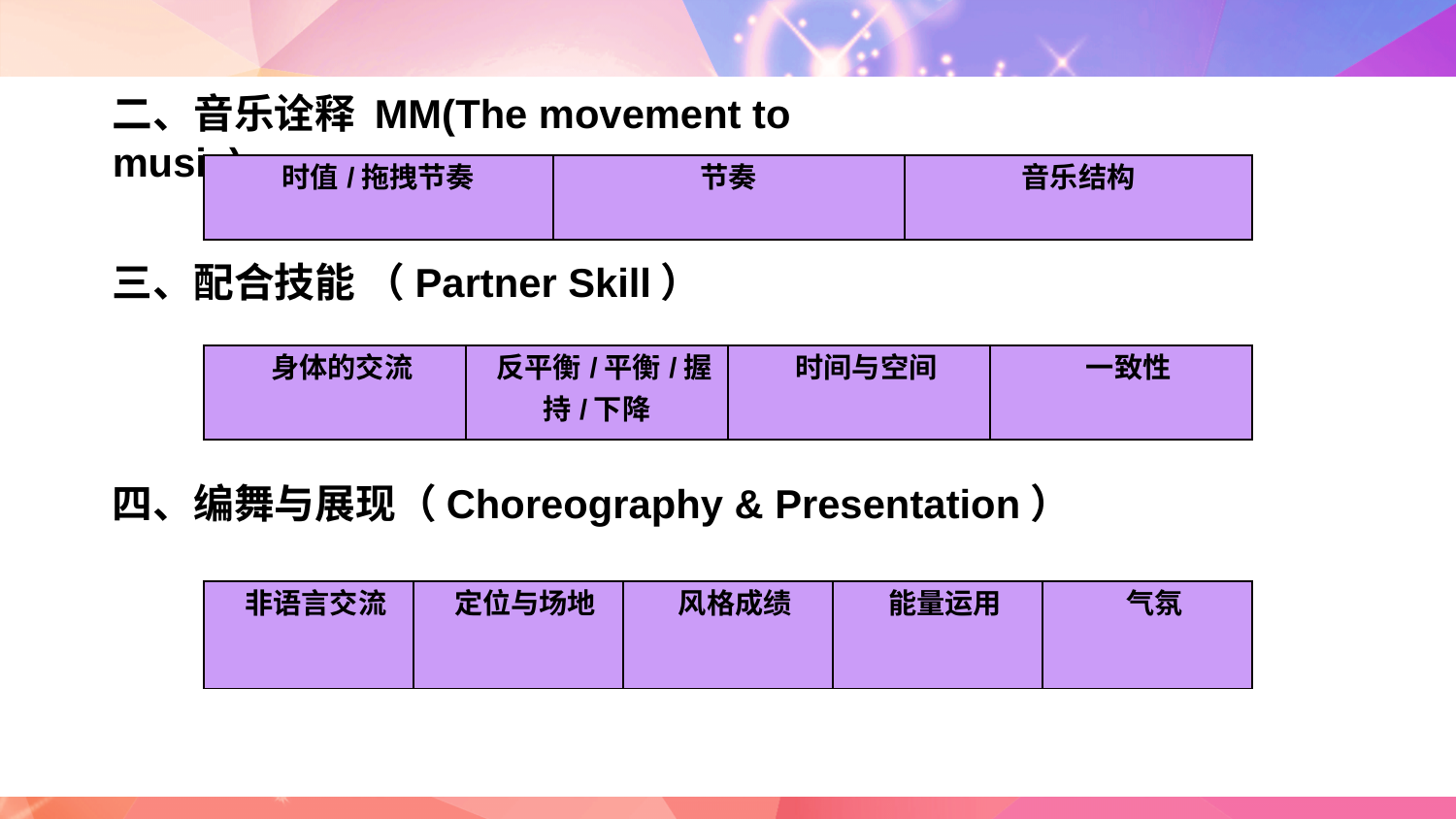

二、音乐诠释 MM(The movement to music)
| 时值/拖拽节奏 | 节奏 | 音乐结构 |
| --- | --- | --- |
三、配合技能 （Partner Skill）
| 身体的交流 | 反平衡/平衡/握持/下降 | 时间与空间 | 一致性 |
| --- | --- | --- | --- |
四、编舞与展现（Choreography & Presentation）
| 非语言交流 | 定位与场地 | 风格成绩 | 能量运用 | 气氛 |
| --- | --- | --- | --- | --- |